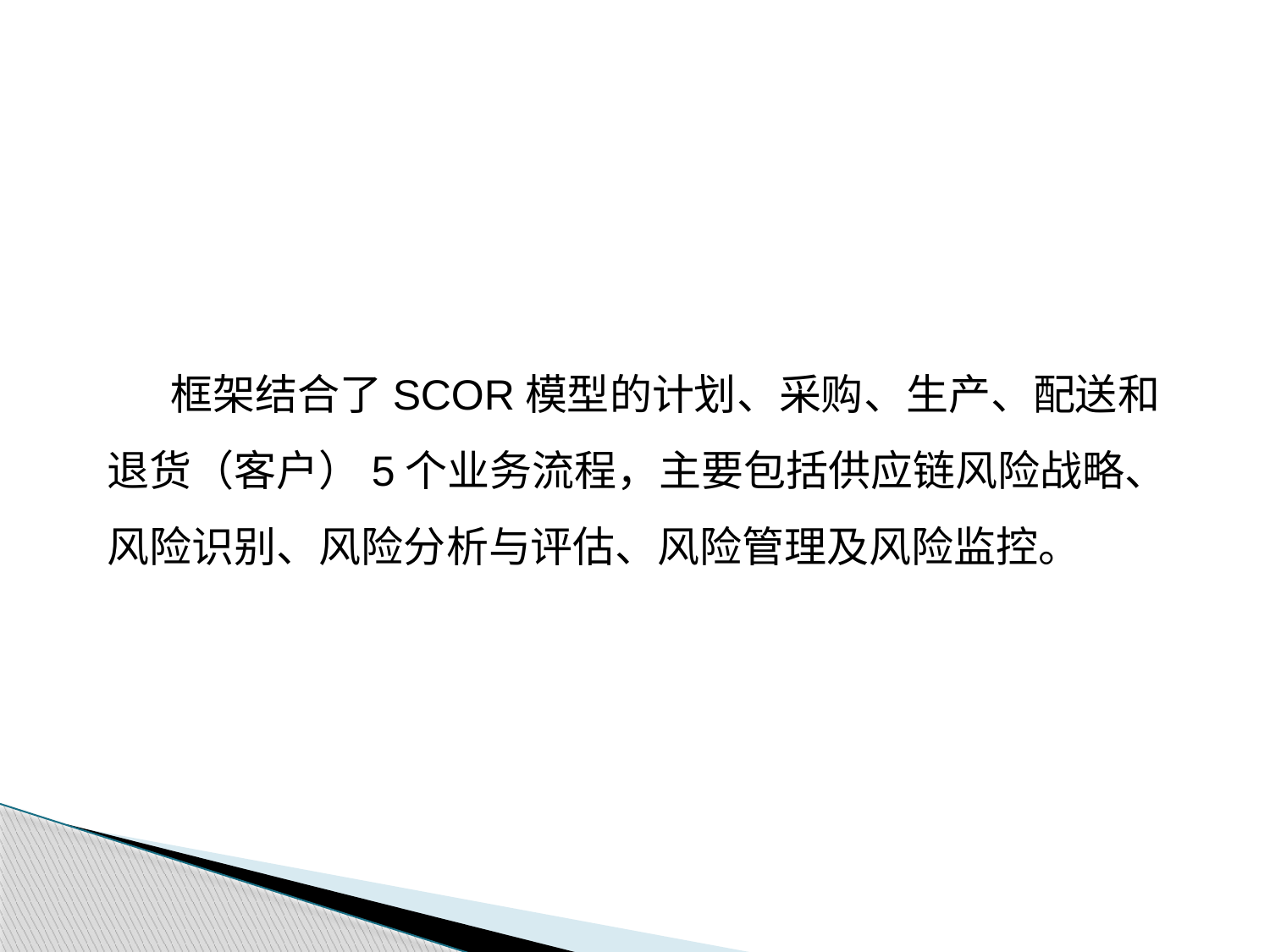

框架结合了SCOR模型的计划、采购、生产、配送和退货（客户）5个业务流程，主要包括供应链风险战略、风险识别、风险分析与评估、风险管理及风险监控。